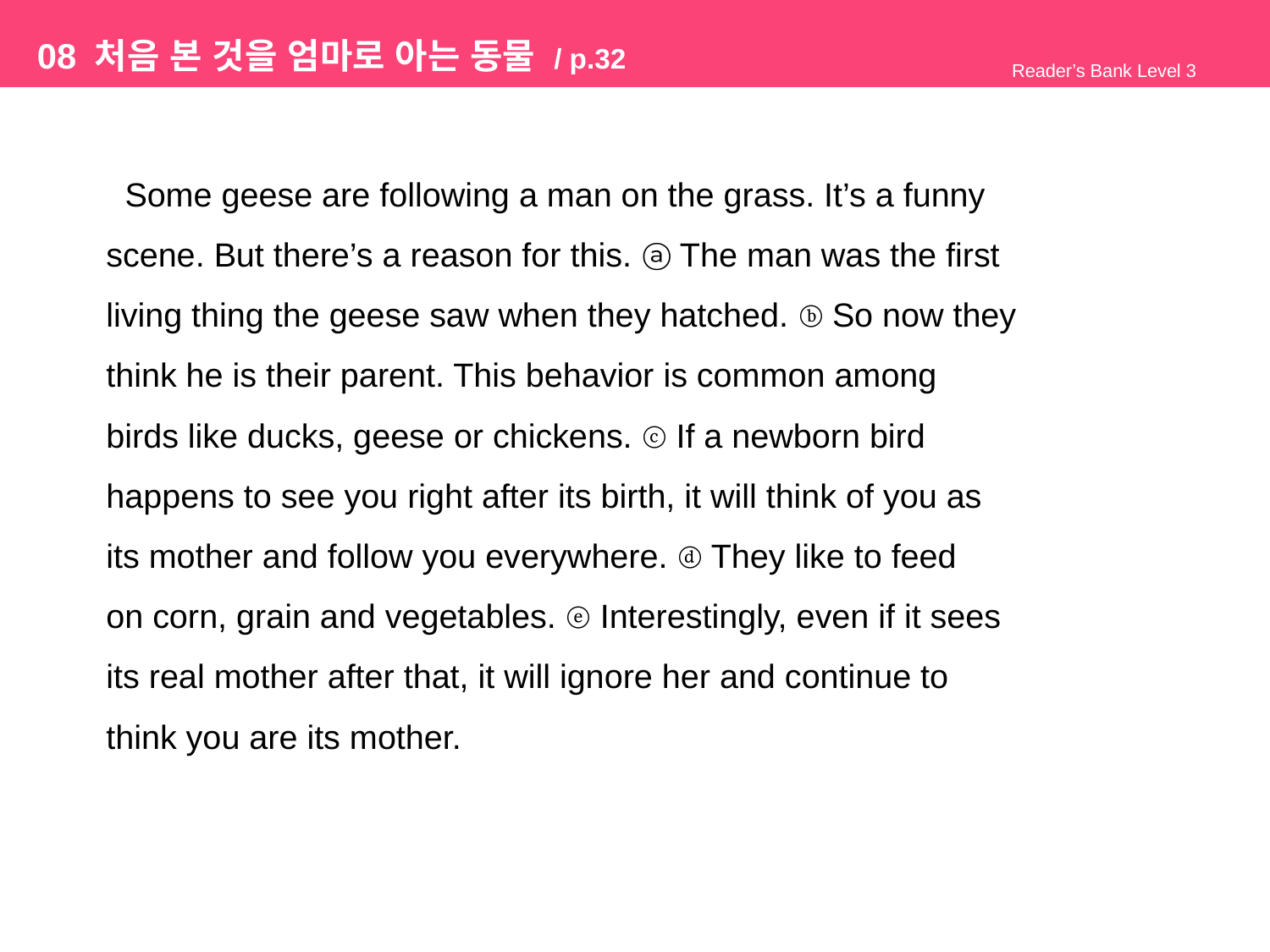

# 08 처음 본 것을 엄마로 아는 동물 / p.32
Reader’s Bank Level 3

  Some geese are following a man on the grass. It’s a funny
scene. But there’s a reason for this. ⓐ The man was the first
living thing the geese saw when they hatched. ⓑ So now they
think he is their parent. This behavior is common among
birds like ducks, geese or chickens. ⓒ If a newborn bird
happens to see you right after its birth, it will think of you as
its mother and follow you everywhere. ⓓ They like to feed
on corn, grain and vegetables. ⓔ Interestingly, even if it sees
its real mother after that, it will ignore her and continue to
think you are its mother.